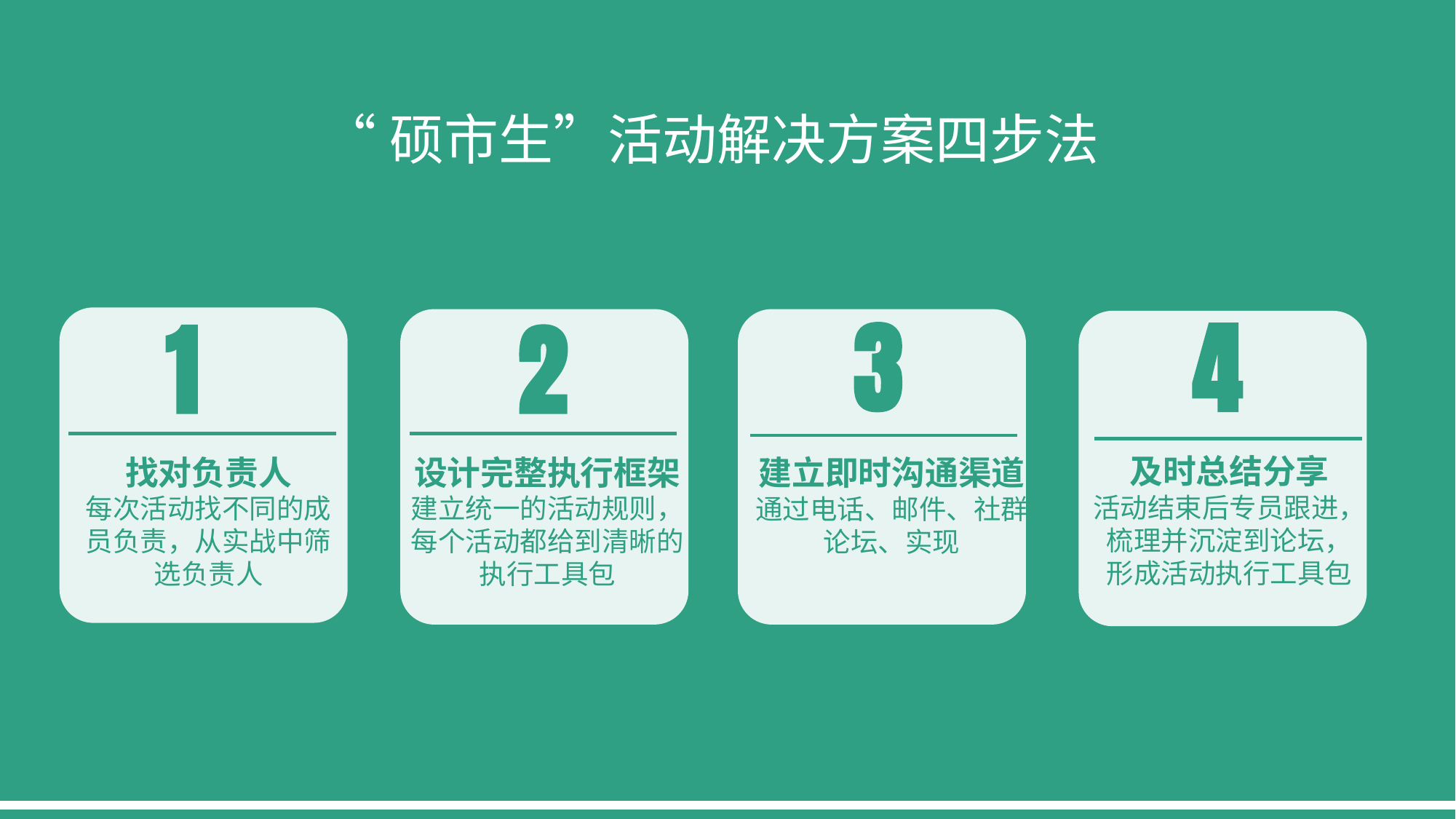

“硕市生”活动解决方案四步法
3
4
1
2

及时总结分享
活动结束后专员跟进，梳理并沉淀到论坛，
形成活动执行工具包
找对负责人
每次活动找不同的成员负责，从实战中筛选负责人
设计完整执行框架
建立统一的活动规则，每个活动都给到清晰的执行工具包
建立即时沟通渠道
通过电话、邮件、社群、论坛、实现